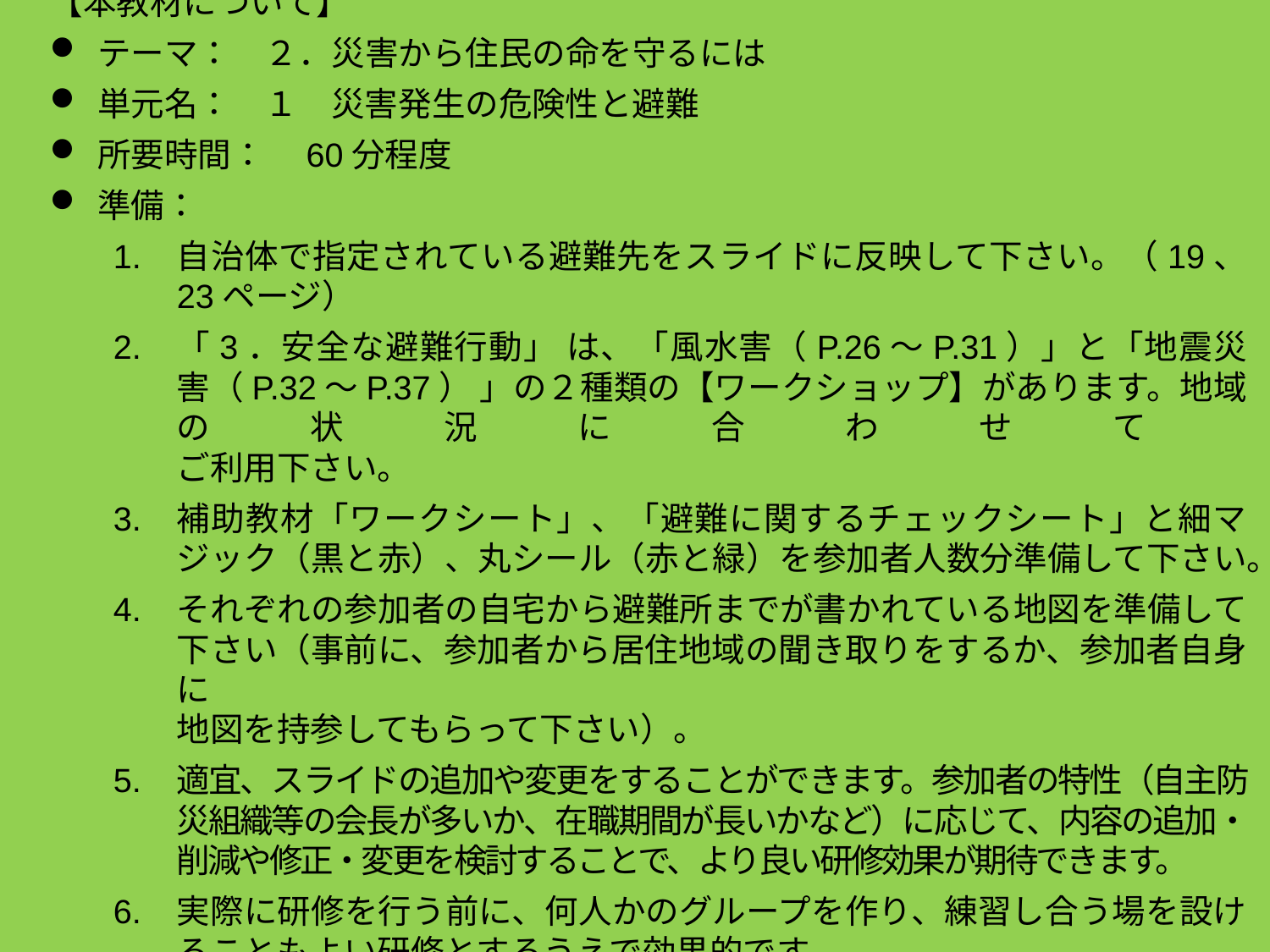

【本教材について】
テーマ：　２．災害から住民の命を守るには
単元名：　１　災害発生の危険性と避難
所要時間：　60分程度
準備：
自治体で指定されている避難先をスライドに反映して下さい。（19、
23ページ）
「3．安全な避難行動」 は、「風水害（P.26～P.31）」と「地震災害（P.32～P.37） 」の２種類の【ワークショップ】があります。地域の状況に合わせて
ご利用下さい。
補助教材「ワークシート」、「避難に関するチェックシート」と細マジック（黒と赤）、丸シール（赤と緑）を参加者人数分準備して下さい。
それぞれの参加者の自宅から避難所までが書かれている地図を準備して
下さい（事前に、参加者から居住地域の聞き取りをするか、参加者自身に
地図を持参してもらって下さい）。
適宜、スライドの追加や変更をすることができます。参加者の特性（自主防災組織等の会長が多いか、在職期間が長いかなど）に応じて、内容の追加・削減や修正・変更を検討することで、より良い研修効果が期待できます。
実際に研修を行う前に、何人かのグループを作り、練習し合う場を設けることもよい研修とするうえで効果的です。